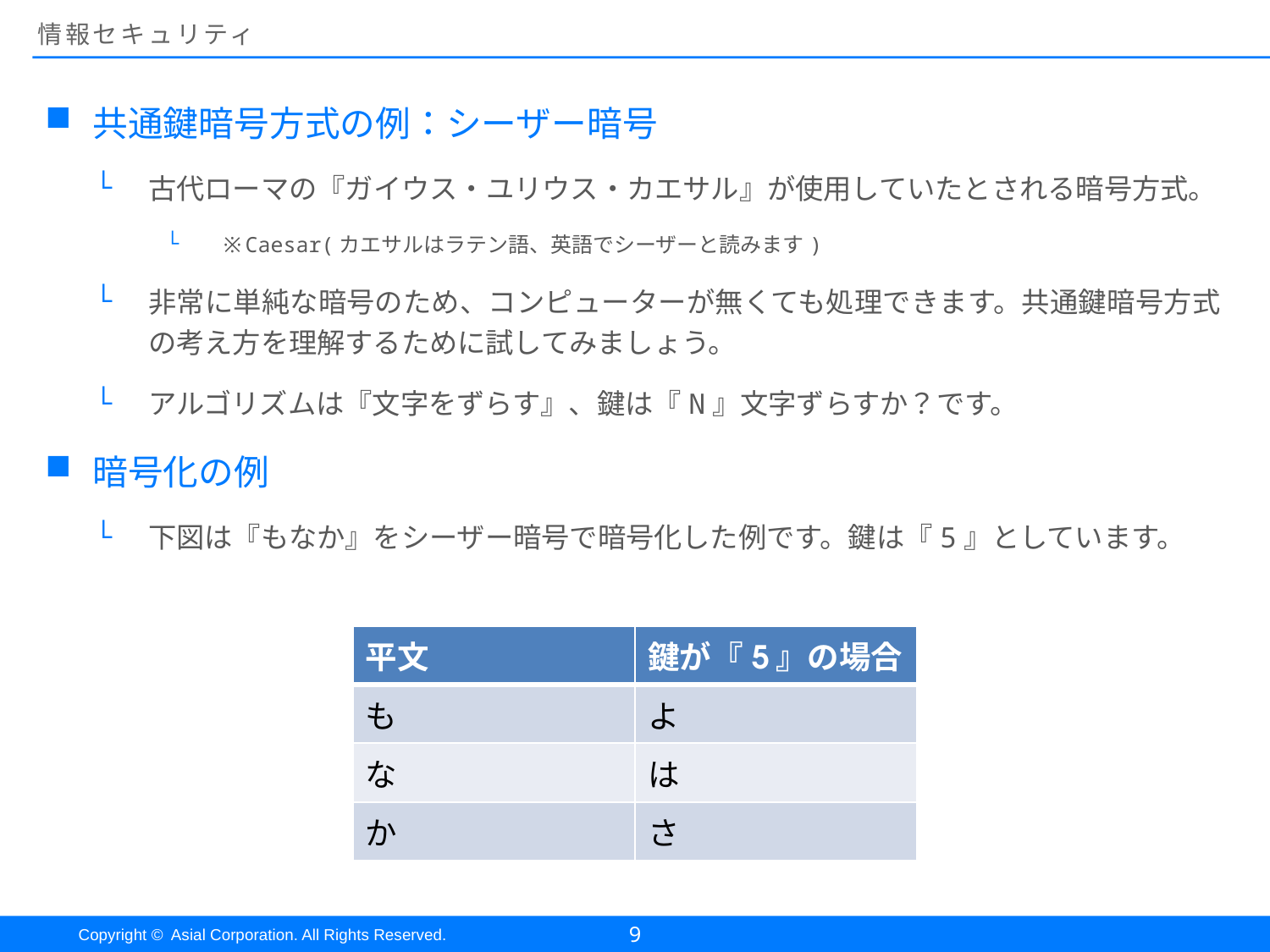

# 情報セキュリティ

共通鍵暗号方式の例：シーザー暗号
古代ローマの『ガイウス・ユリウス・カエサル』が使用していたとされる暗号方式。
※Caesar(カエサルはラテン語、英語でシーザーと読みます)
非常に単純な暗号のため、コンピューターが無くても処理できます。共通鍵暗号方式の考え方を理解するために試してみましょう。
アルゴリズムは『文字をずらす』、鍵は『N』文字ずらすか？です。
暗号化の例
下図は『もなか』をシーザー暗号で暗号化した例です。鍵は『5』としています。

| 平文 | 鍵が『5』の場合 |
| --- | --- |
| も | よ |
| な | は |
| か | さ |
9